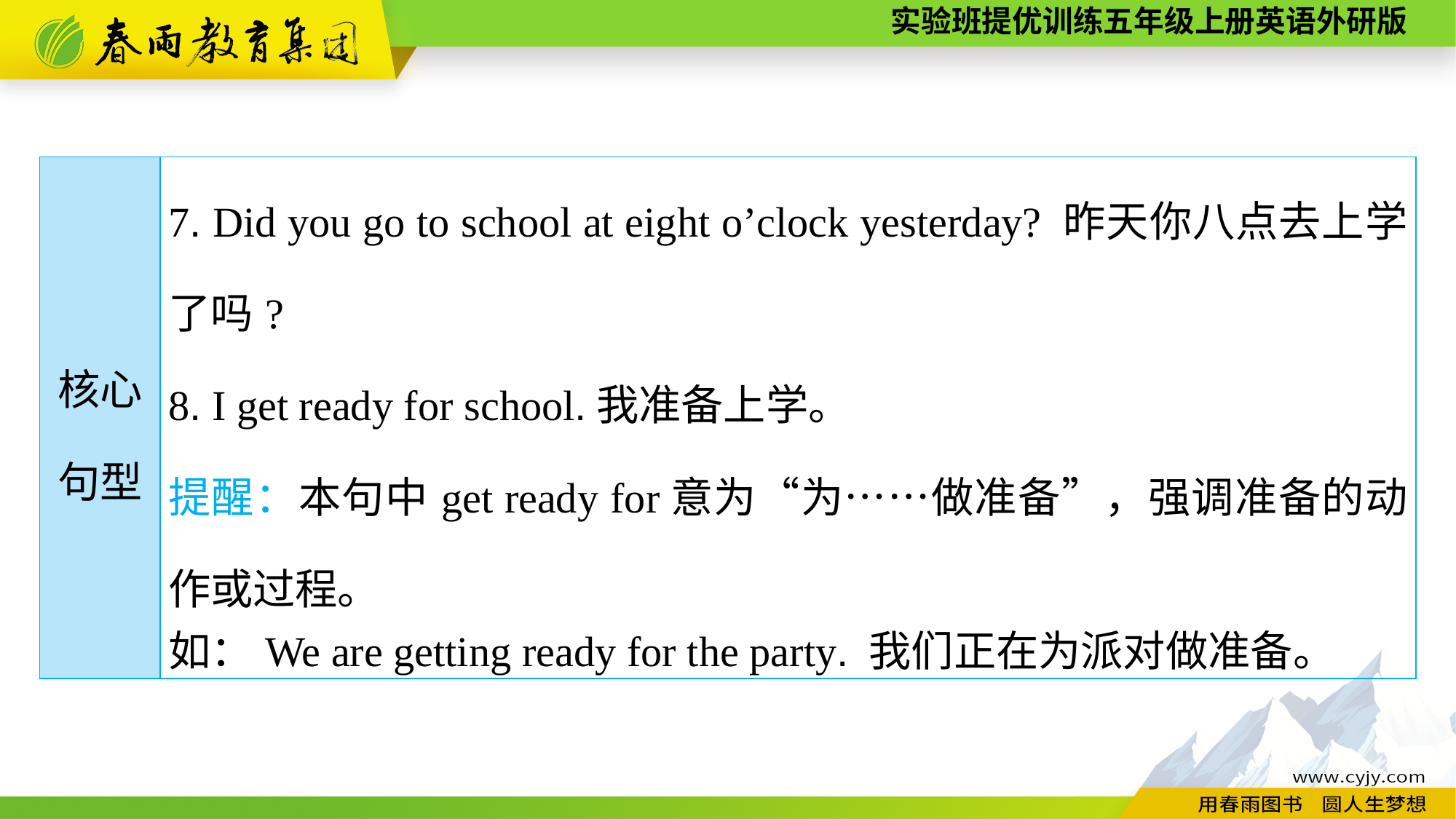

| 核心 句型 | 7. Did you go to school at eight o’clock yesterday? 昨天你八点去上学了吗? 8. I get ready for school.我准备上学。 提醒：本句中get ready for意为“为……做准备”，强调准备的动作或过程。 如：We are getting ready for the party. 我们正在为派对做准备。 |
| --- | --- |